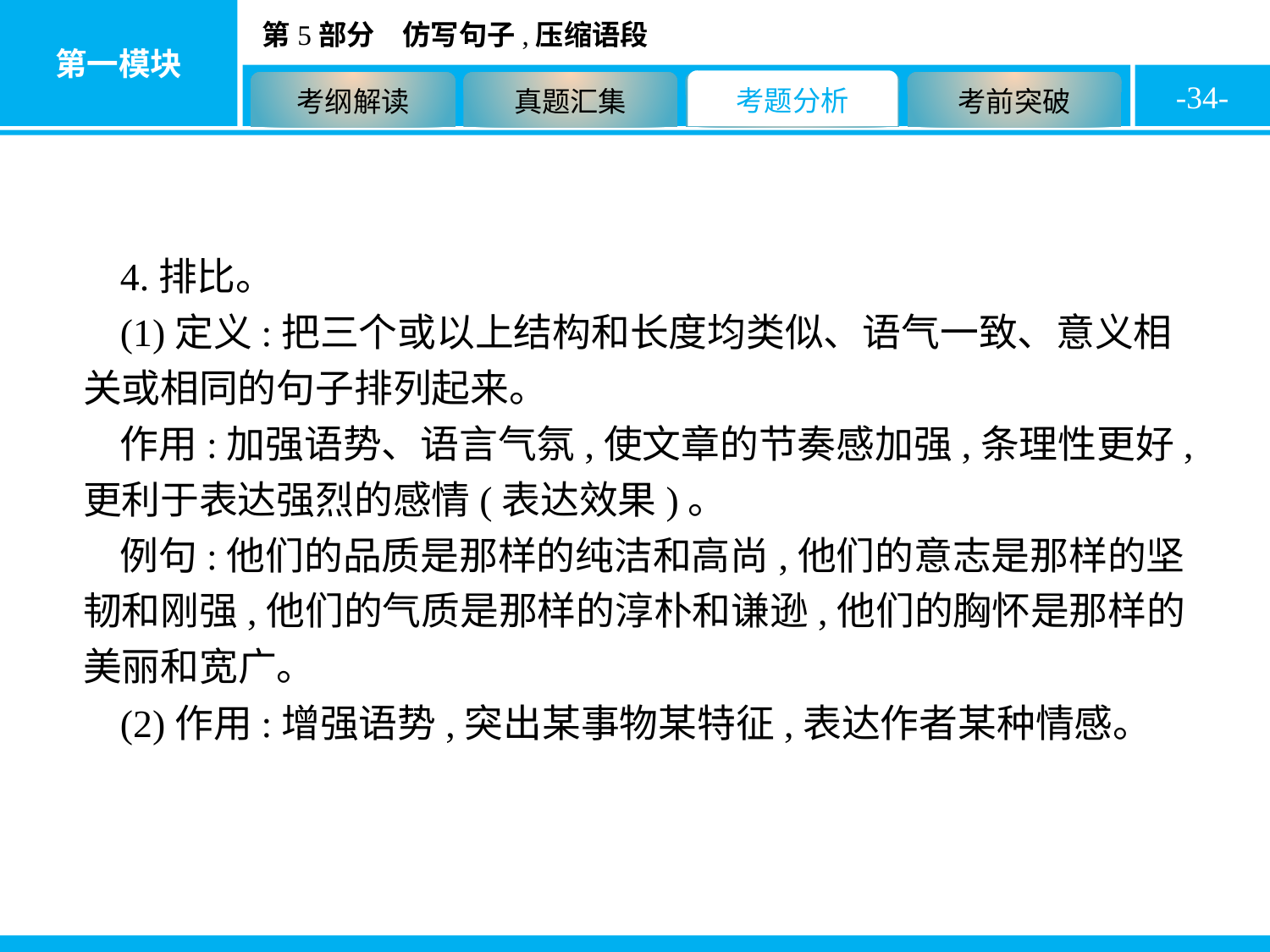

-34-
4.排比。
(1)定义:把三个或以上结构和长度均类似、语气一致、意义相关或相同的句子排列起来。
作用:加强语势、语言气氛,使文章的节奏感加强,条理性更好,更利于表达强烈的感情(表达效果)。
例句:他们的品质是那样的纯洁和高尚,他们的意志是那样的坚韧和刚强,他们的气质是那样的淳朴和谦逊,他们的胸怀是那样的美丽和宽广。
(2)作用:增强语势,突出某事物某特征,表达作者某种情感。